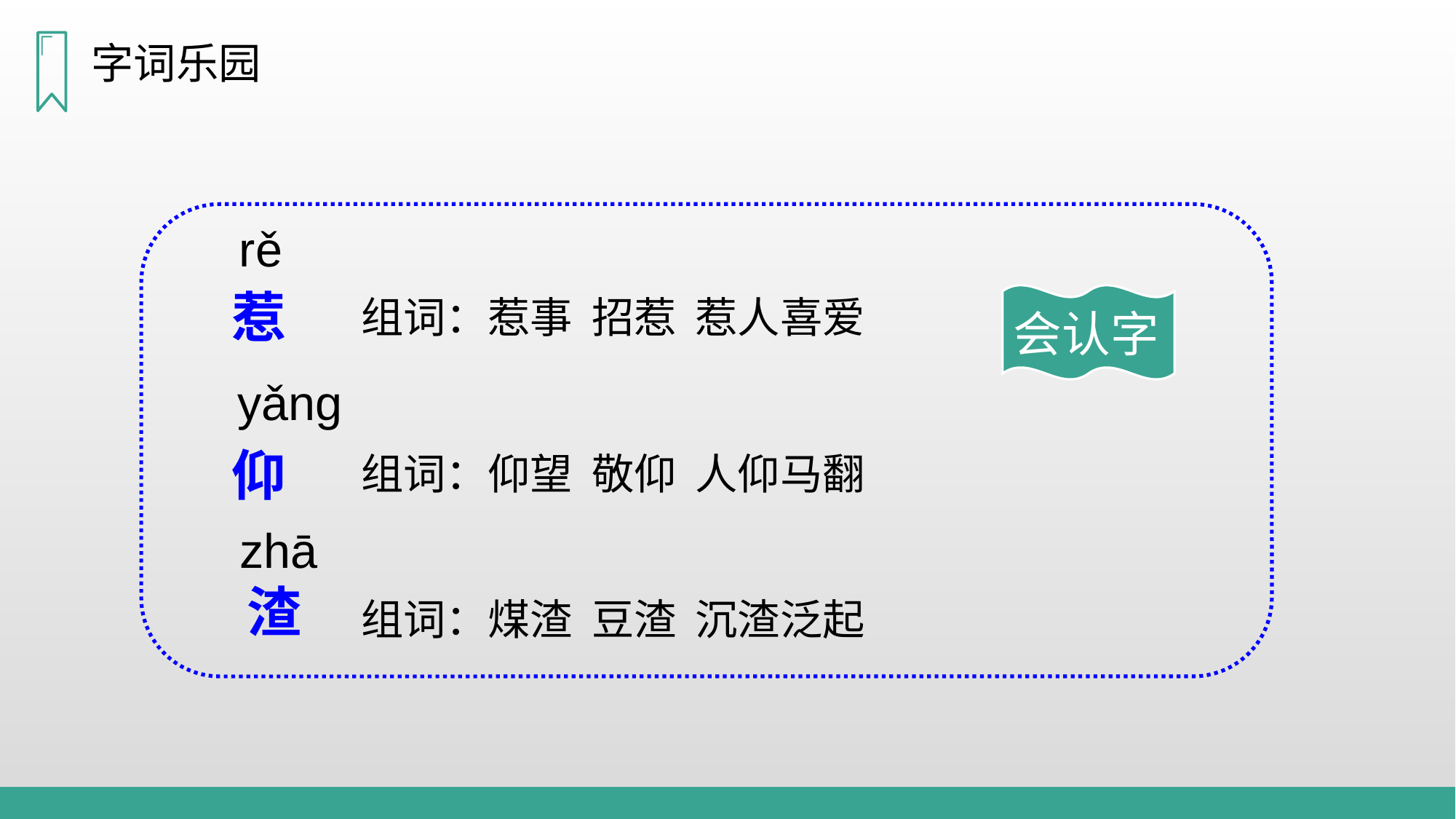

字词乐园

rě
惹
组词：惹事  招惹  惹人喜爱
会认字
yǎnɡ
仰
组词：仰望  敬仰  人仰马翻
zhā
渣
组词：煤渣  豆渣  沉渣泛起